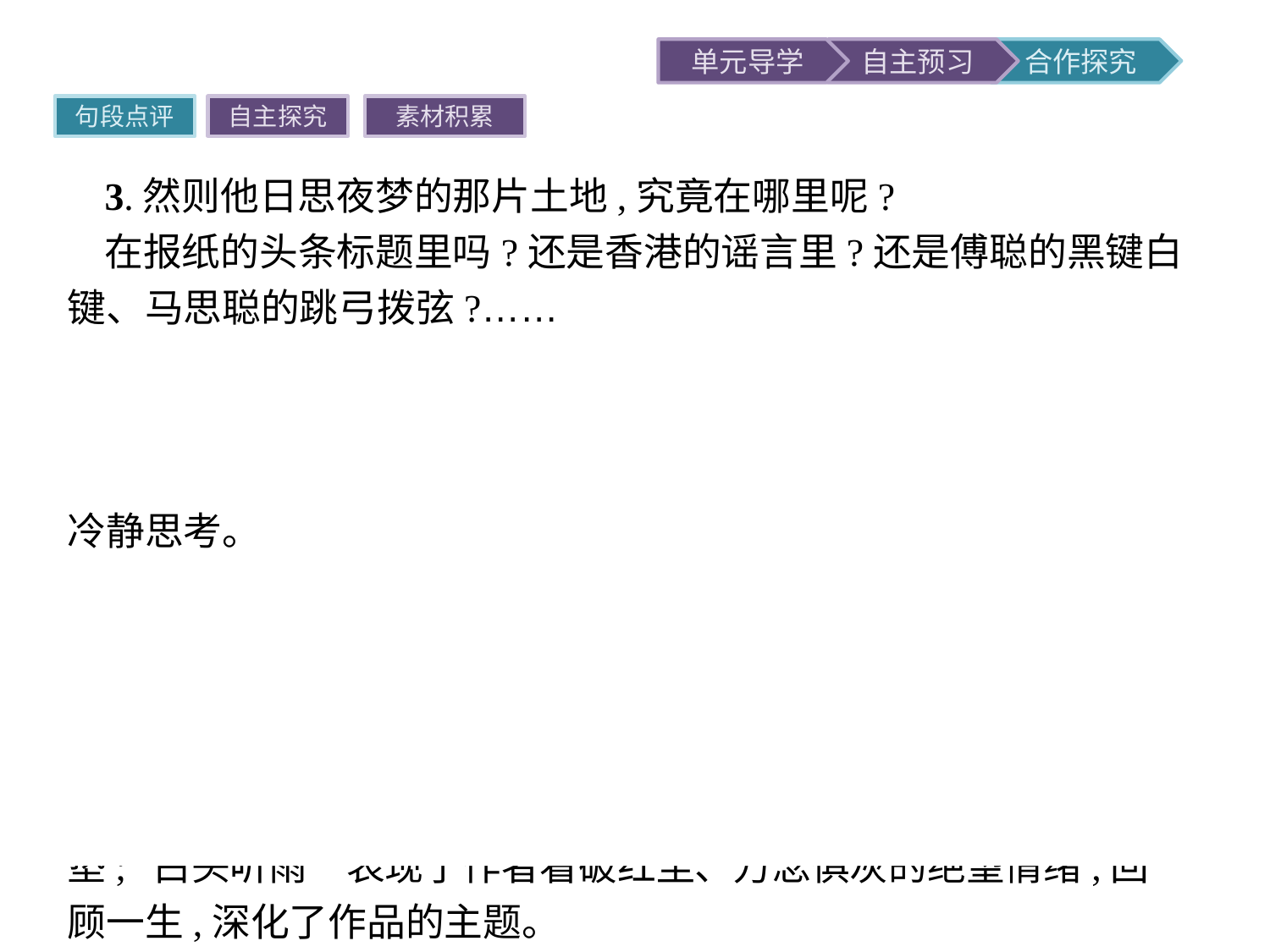

句段点评
自主探究
素材积累
3.然则他日思夜梦的那片土地,究竟在哪里呢?
在报纸的头条标题里吗?还是香港的谣言里?还是傅聪的黑键白键、马思聪的跳弓拨弦?……
点评作者通过对“雨”的联想,对中国历史与现实的思考,表达了因久离大陆而产生的强烈牵挂以及因“文化大革命”而引起的困惑。所以,听冷雨,就是作者在炽热的情思下对于现实、历史的冷静思考。
4.一打少年听雨……两打中年听雨……三打白头听雨……
点评化用前人诗词,“少年听雨”,作者回味意气风发的少年生活,是为下文表现人生乐少恨多,表现老境孤寂凄凉做反衬;“中年听雨”,作者回味壮年听雨的苍凉,既是与前文少年生活做比较,呈现出青春美梦的破碎,又是为下文写老年苦涩的境遇做铺垫;“白头听雨”表现了作者看破红尘、万念俱灰的绝望情绪,回顾一生,深化了作品的主题。